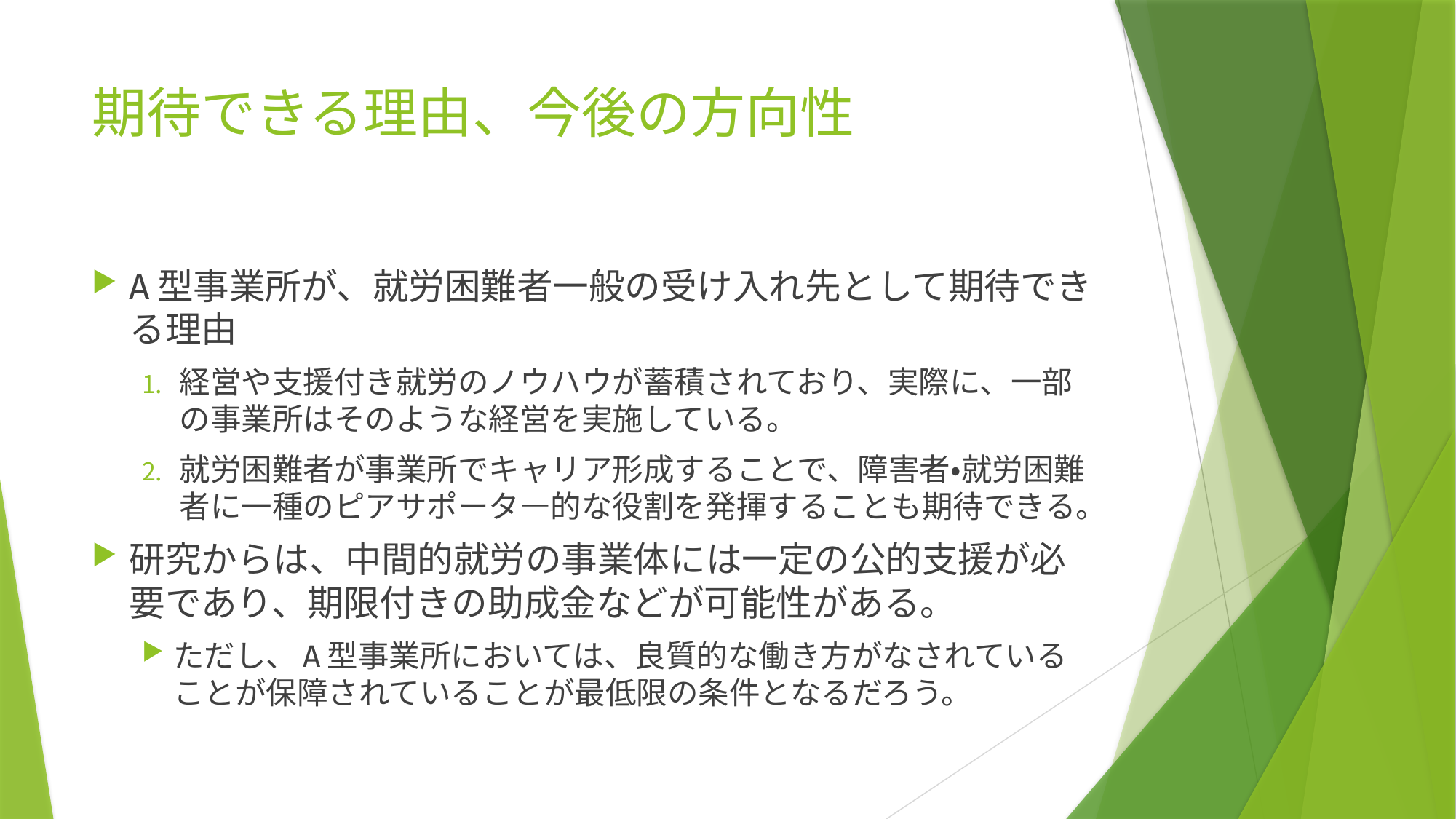

# 期待できる理由、今後の方向性
A型事業所が、就労困難者一般の受け入れ先として期待できる理由
経営や支援付き就労のノウハウが蓄積されており、実際に、一部の事業所はそのような経営を実施している。
就労困難者が事業所でキャリア形成することで、障害者・就労困難者に一種のピアサポータ―的な役割を発揮することも期待できる。
研究からは、中間的就労の事業体には一定の公的支援が必要であり、期限付きの助成金などが可能性がある。
ただし、A型事業所においては、良質的な働き方がなされていることが保障されていることが最低限の条件となるだろう。